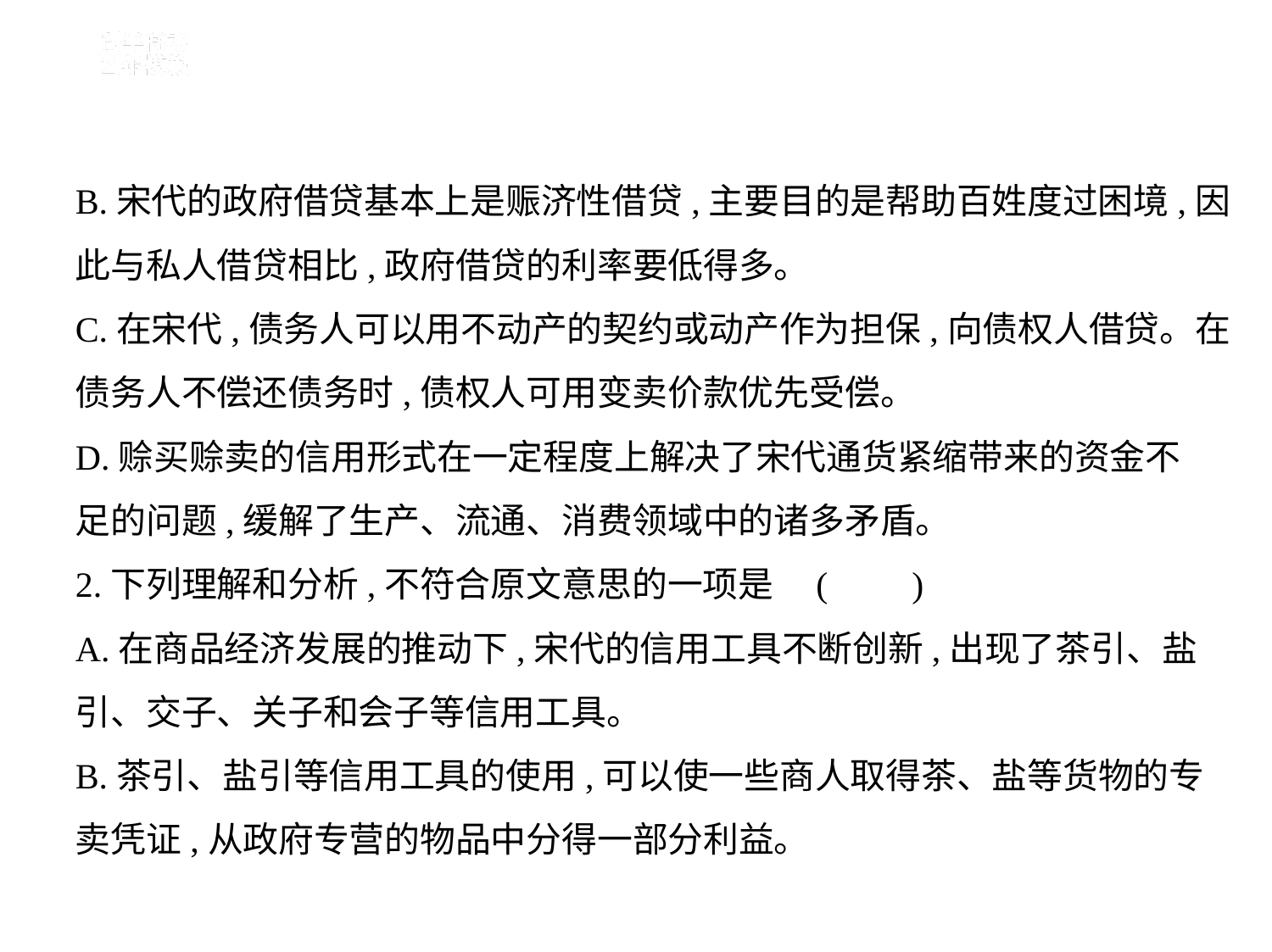

B.宋代的政府借贷基本上是赈济性借贷,主要目的是帮助百姓度过困境,因
此与私人借贷相比,政府借贷的利率要低得多。
C.在宋代,债务人可以用不动产的契约或动产作为担保,向债权人借贷。在
债务人不偿还债务时,债权人可用变卖价款优先受偿。
D.赊买赊卖的信用形式在一定程度上解决了宋代通货紧缩带来的资金不
足的问题,缓解了生产、流通、消费领域中的诸多矛盾。
2.下列理解和分析,不符合原文意思的一项是 (　    )
A.在商品经济发展的推动下,宋代的信用工具不断创新,出现了茶引、盐
引、交子、关子和会子等信用工具。
B.茶引、盐引等信用工具的使用,可以使一些商人取得茶、盐等货物的专
卖凭证,从政府专营的物品中分得一部分利益。